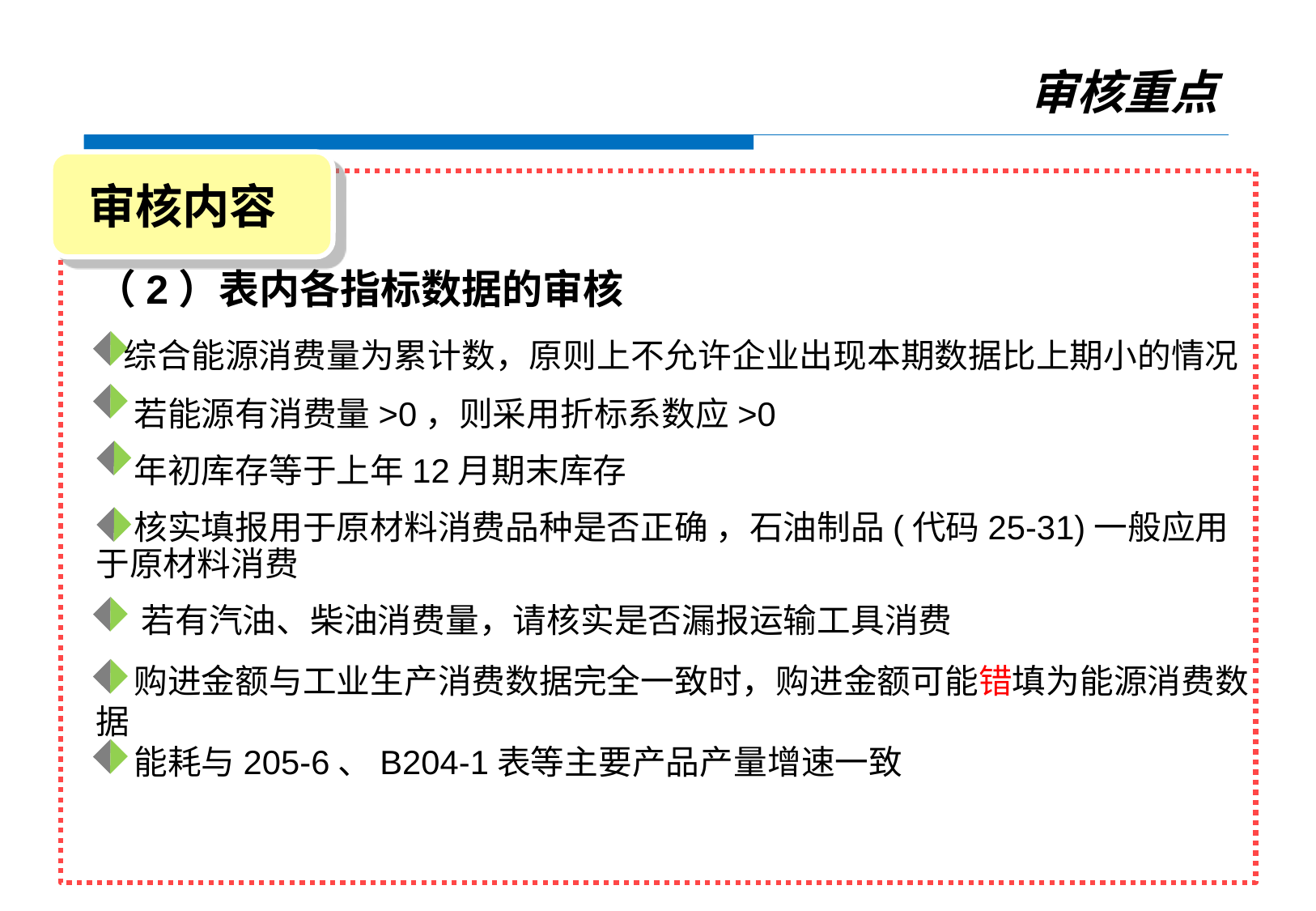

审核重点

审核内容

（2）表内各指标数据的审核
  综合能源消费量为累计数，原则上不允许企业出现本期数据比上期小的情况
    若能源有消费量>0，则采用折标系数应>0
    年初库存等于上年12月期末库存
    核实填报用于原材料消费品种是否正确 ，石油制品(代码25-31)一般应用于原材料消费
     若有汽油、柴油消费量，请核实是否漏报运输工具消费
    购进金额与工业生产消费数据完全一致时，购进金额可能错填为能源消费数据
    能耗与205-6、B204-1表等主要产品产量增速一致